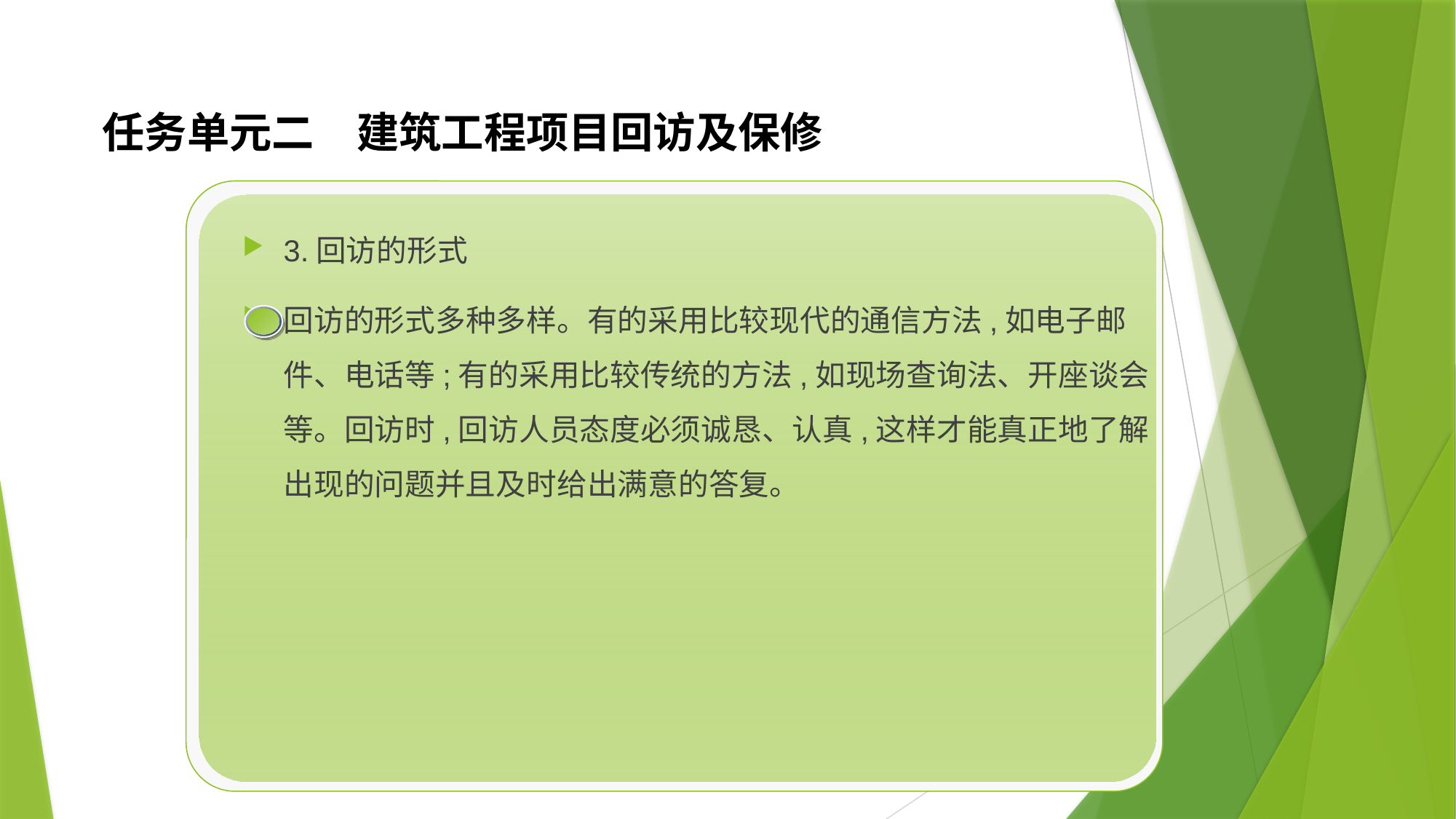

# 任务单元二　建筑工程项目回访及保修

3.回访的形式
回访的形式多种多样。有的采用比较现代的通信方法,如电子邮件、电话等;有的采用比较传统的方法,如现场查询法、开座谈会等。回访时,回访人员态度必须诚恳、认真,这样才能真正地了解出现的问题并且及时给出满意的答复。